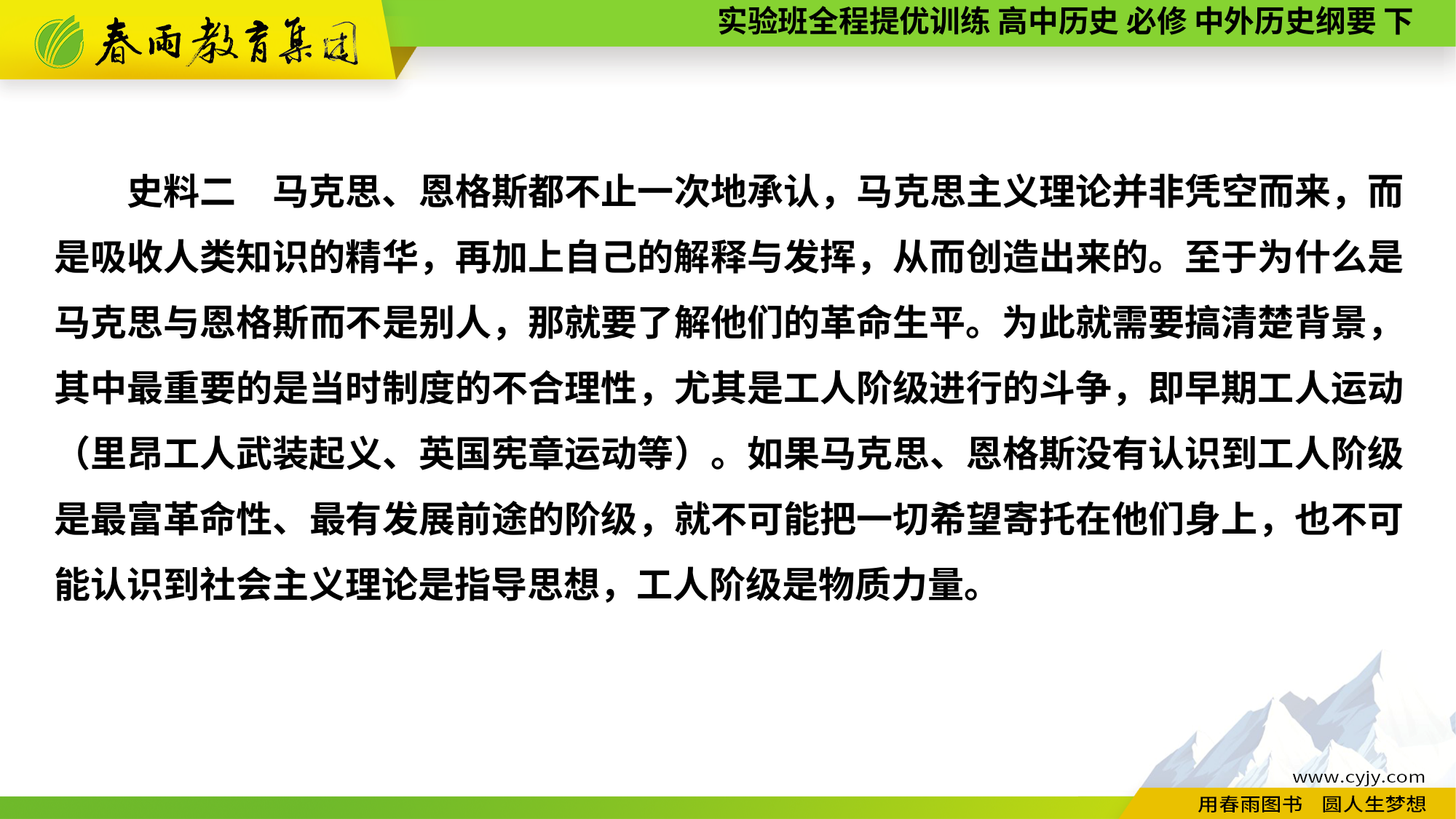

史料二　马克思、恩格斯都不止一次地承认，马克思主义理论并非凭空而来，而是吸收人类知识的精华，再加上自己的解释与发挥，从而创造出来的。至于为什么是马克思与恩格斯而不是别人，那就要了解他们的革命生平。为此就需要搞清楚背景，其中最重要的是当时制度的不合理性，尤其是工人阶级进行的斗争，即早期工人运动（里昂工人武装起义、英国宪章运动等）。如果马克思、恩格斯没有认识到工人阶级是最富革命性、最有发展前途的阶级，就不可能把一切希望寄托在他们身上，也不可能认识到社会主义理论是指导思想，工人阶级是物质力量。